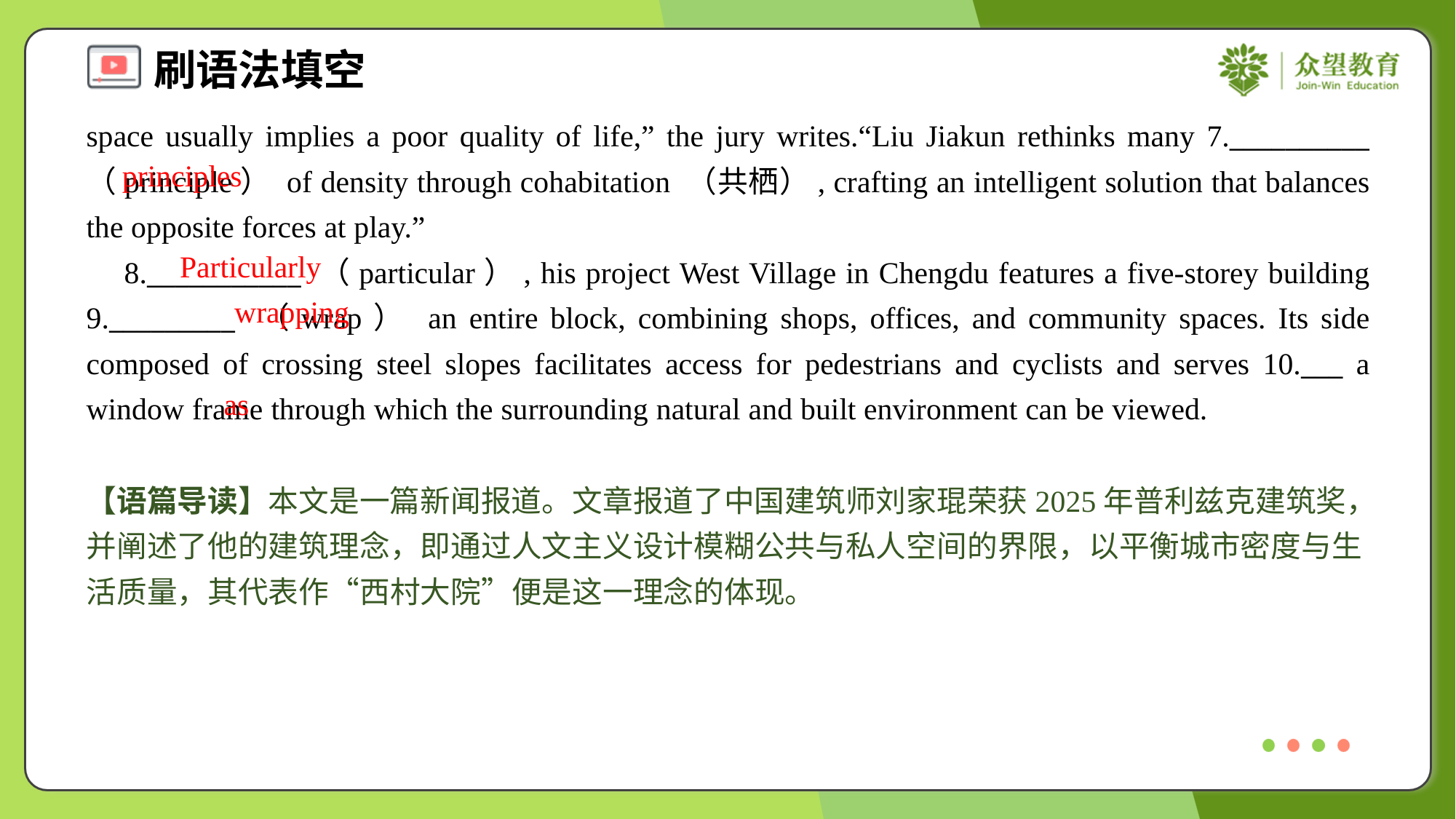

space usually implies a poor quality of life,” the jury writes.“Liu Jiakun rethinks many 7.__________ （principle） of density through cohabitation （共栖）, crafting an intelligent solution that balances the opposite forces at play.”
    8.___________ （particular）, his project West Village in Chengdu features a five-storey building 9._________ （wrap） an entire block, combining shops, offices, and community spaces. Its side composed of crossing steel slopes facilitates access for pedestrians and cyclists and serves 10.___ a window frame through which the surrounding natural and built environment can be viewed.
principles
Particularly
wrapping
as
【语篇导读】本文是一篇新闻报道。文章报道了中国建筑师刘家琨荣获2025年普利兹克建筑奖，并阐述了他的建筑理念，即通过人文主义设计模糊公共与私人空间的界限，以平衡城市密度与生活质量，其代表作“西村大院”便是这一理念的体现。